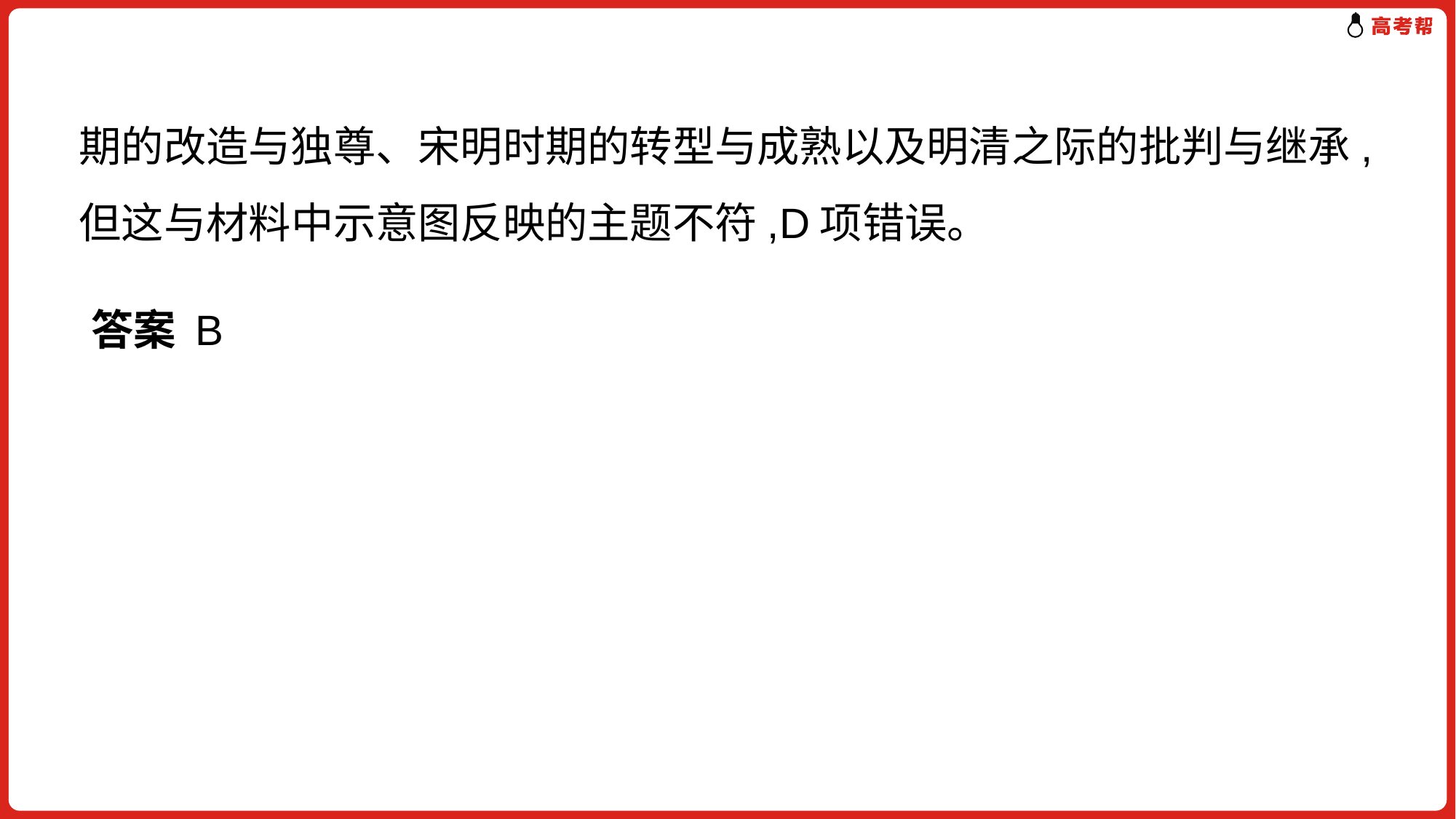

期的改造与独尊、宋明时期的转型与成熟以及明清之际的批判与继承,但这与材料中示意图反映的主题不符,D项错误。
答案 B